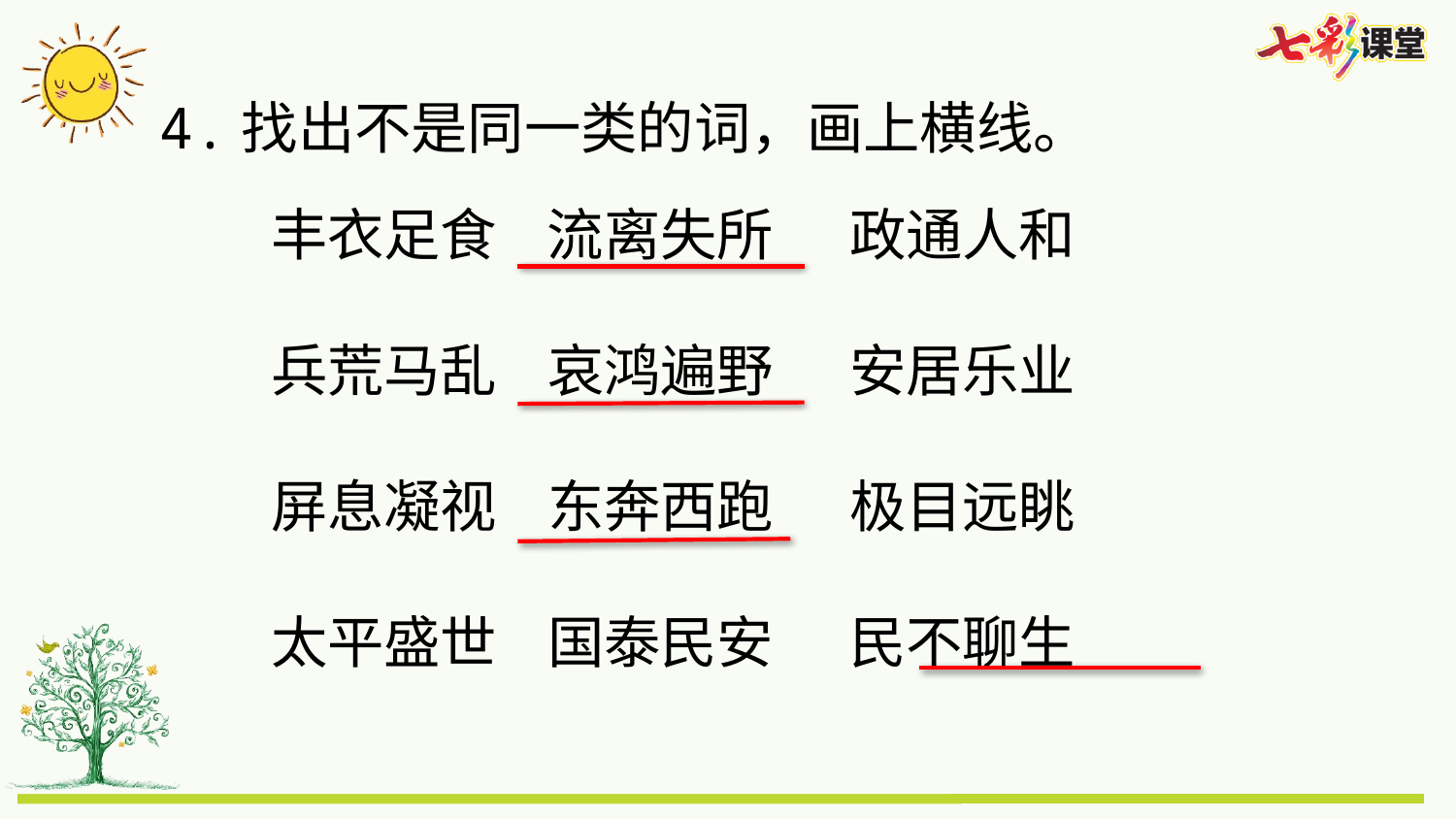

4.找出不是同一类的词，画上横线。
丰衣足食    流离失所      政通人和

兵荒马乱    哀鸿遍野      安居乐业

屏息凝视    东奔西跑      极目远眺

太平盛世    国泰民安      民不聊生